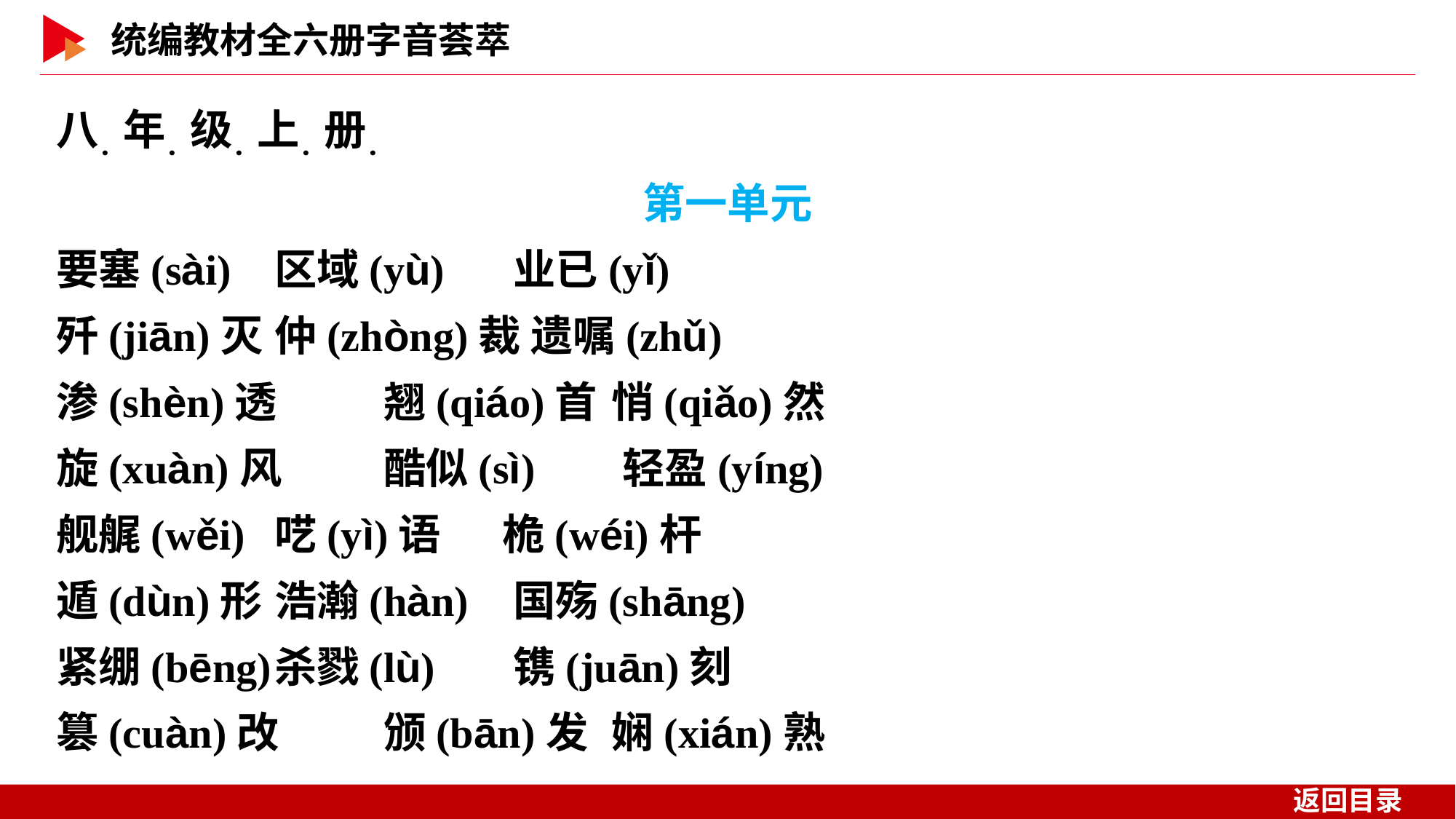

八．年．级．上．册．
第一单元
要塞(sài)	区域(yù)	 业已(yǐ)
歼(jiān)灭	仲(zhòng)裁 遗嘱(zhǔ)
渗(shèn)透	翘(qiáo)首	 悄(qiǎo)然
旋(xuàn)风	酷似(sì)	 轻盈(yíng)
舰艉(wěi)	呓(yì)语	 桅(wéi)杆
遁(dùn)形	浩瀚(hàn)	 国殇(shāng)
紧绷(bēng)	杀戮(lù)	 镌(juān)刻
篡(cuàn)改	颁(bān)发	 娴(xián)熟